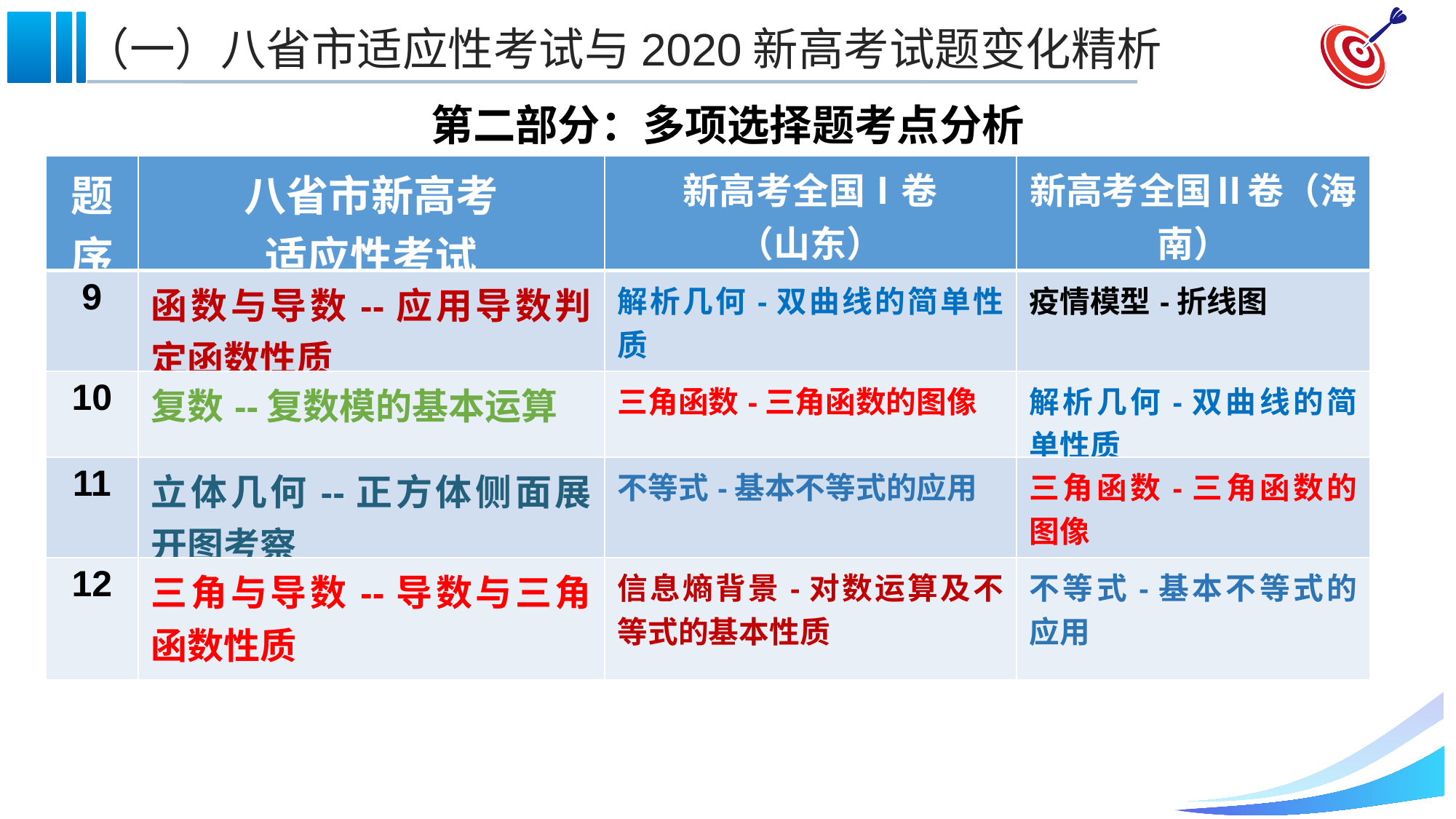

第二部分：多项选择题考点分析
| 题序 | 八省市新高考 适应性考试 | 新高考全国Ⅰ卷 （山东） | 新高考全国Ⅱ卷（海南） |
| --- | --- | --- | --- |
| 9 | 函数与导数--应用导数判定函数性质 | 解析几何-双曲线的简单性质 | 疫情模型-折线图 |
| 10 | 复数--复数模的基本运算 | 三角函数-三角函数的图像 | 解析几何-双曲线的简单性质 |
| 11 | 立体几何--正方体侧面展开图考察 | 不等式-基本不等式的应用 | 三角函数-三角函数的图像 |
| 12 | 三角与导数--导数与三角函数性质 | 信息熵背景-对数运算及不等式的基本性质 | 不等式-基本不等式的应用 |
2021/1/27